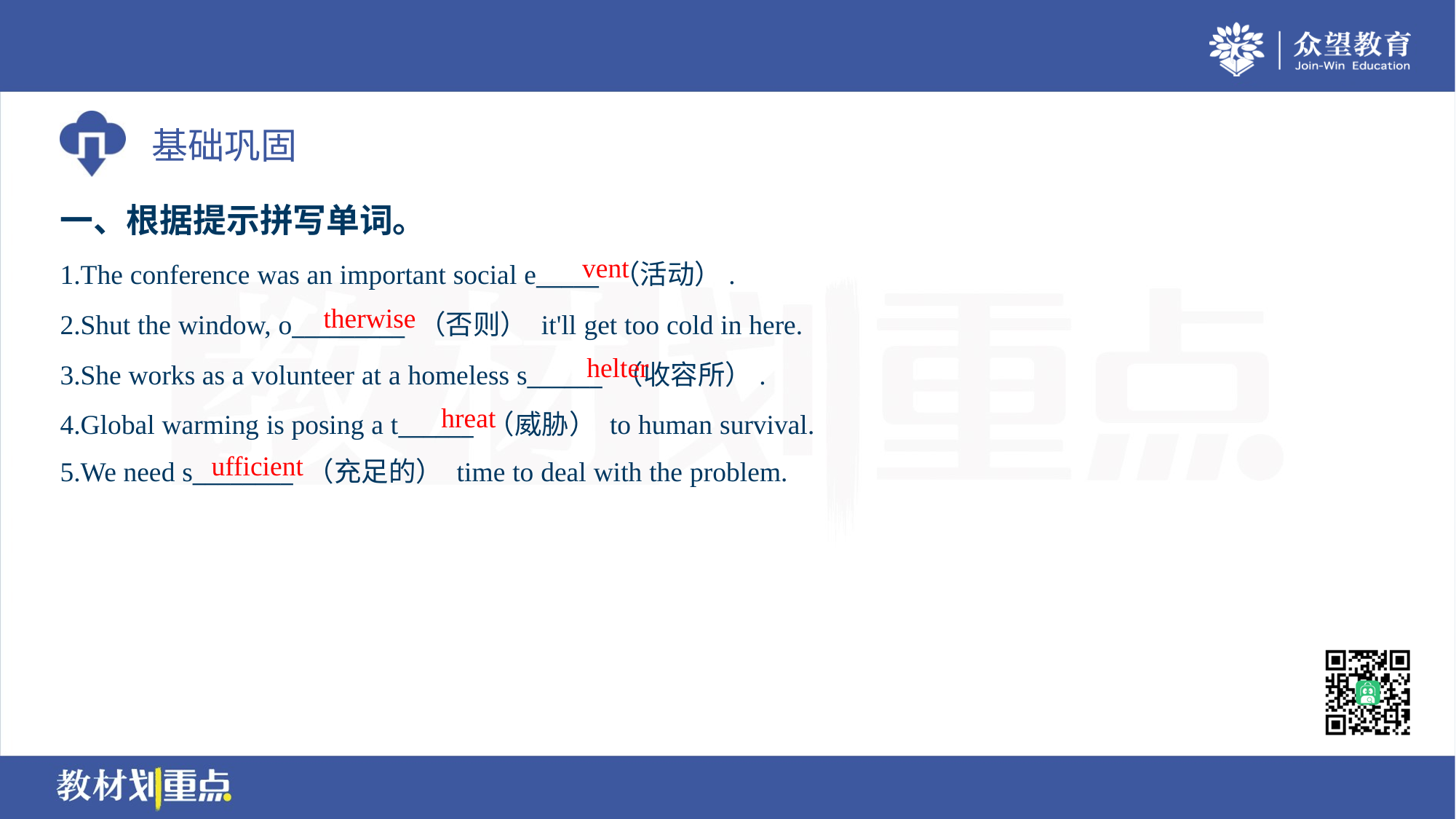

一、根据提示拼写单词。
vent
1.The conference was an important social e_____ （活动）.
2.Shut the window, o_________ （否则） it'll get too cold in here.
3.She works as a volunteer at a homeless s______ （收容所）.
4.Global warming is posing a t______ （威胁） to human survival.
5.We need s________ （充足的） time to deal with the problem.
therwise
helter
hreat
ufficient